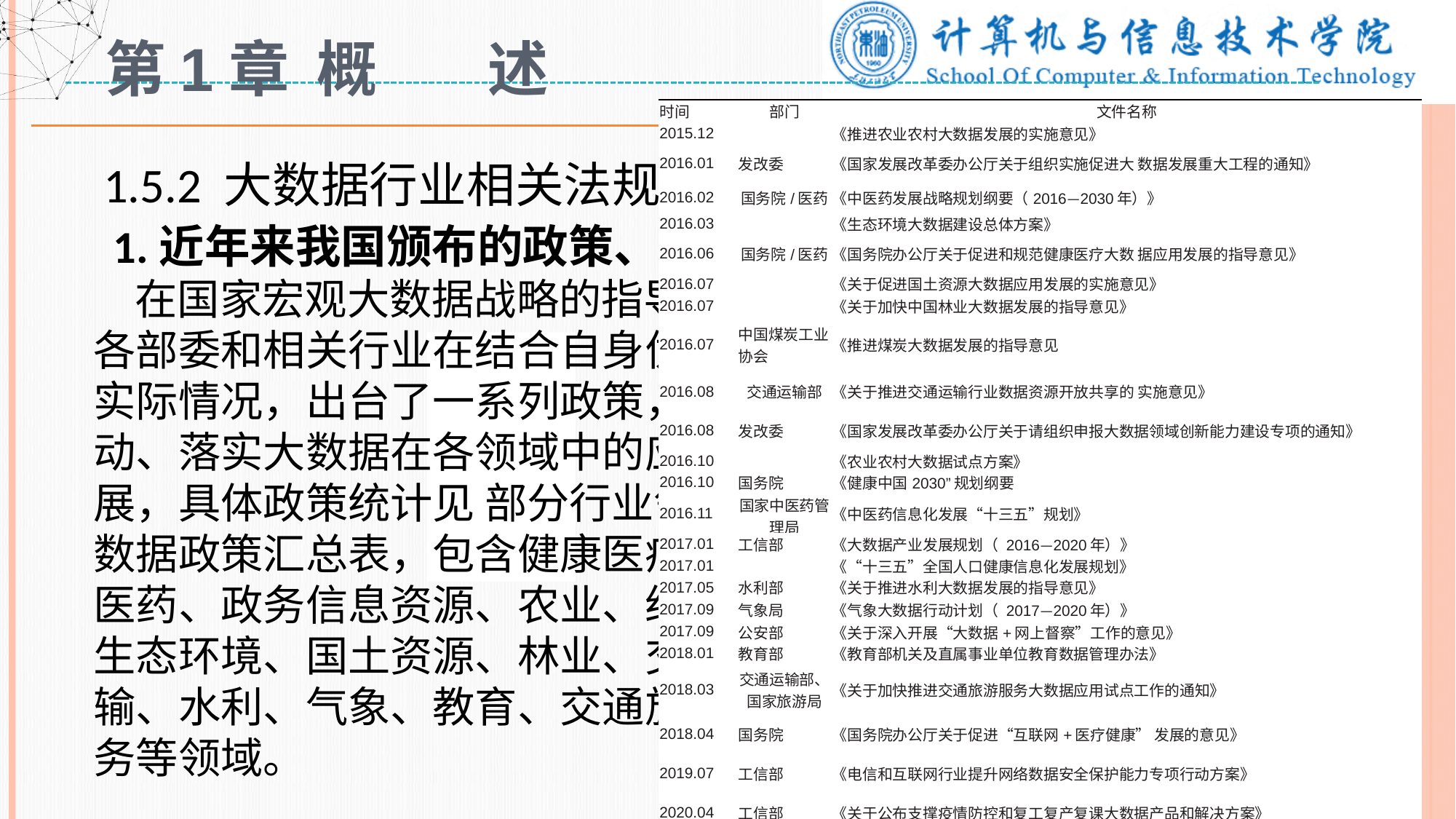

# 第1章  概        述
| 时间 | 部门 | 文件名称 |
| --- | --- | --- |
| 2015.12 |  | 《推进农业农村大数据发展的实施意见》 |
| 2016.01 | 发改委 | 《国家发展改革委办公厅关于组织实施促进大 数据发展重大工程的通知》 |
| 2016.02 | 国务院/医药 | 《中医药发展战略规划纲要（2016—2030年）》 |
| 2016.03 |  | 《生态环境大数据建设总体方案》 |
| 2016.06 | 国务院/医药 | 《国务院办公厅关于促进和规范健康医疗大数 据应用发展的指导意见》 |
| 2016.07 |  | 《关于促进国土资源大数据应用发展的实施意见》 |
| 2016.07 |  | 《关于加快中国林业大数据发展的指导意见》 |
| 2016.07 | 中国煤炭工业协会 | 《推进煤炭大数据发展的指导意见 |
| 2016.08 | 交通运输部 | 《关于推进交通运输行业数据资源开放共享的 实施意见》 |
| 2016.08 | 发改委 | 《国家发展改革委办公厅关于请组织申报大数据领域创新能力建设专项的通知》 |
| 2016.10 |  | 《农业农村大数据试点方案》 |
| 2016.10 | 国务院 | 《健康中国2030”规划纲要 |
| 2016.11 | 国家中医药管理局 | 《中医药信息化发展“十三五”规划》 |
| 2017.01 | 工信部 | 《大数据产业发展规划（ 2016—2020年）》 |
| 2017.01 |  | 《“十三五”全国人口健康信息化发展规划》 |
| 2017.05 | 水利部 | 《关于推进水利大数据发展的指导意见》 |
| 2017.09 | 气象局 | 《气象大数据行动计划（ 2017—2020年）》 |
| 2017.09 | 公安部 | 《关于深入开展“大数据+网上督察”工作的意见》 |
| 2018.01 | 教育部 | 《教育部机关及直属事业单位教育数据管理办法》 |
| 2018.03 | 交通运输部、国家旅游局 | 《关于加快推进交通旅游服务大数据应用试点工作的通知》 |
| 2018.04 | 国务院 | 《国务院办公厅关于促进“互联网+医疗健康” 发展的意见》 |
| 2019.07 | 工信部 | 《电信和互联网行业提升网络数据安全保护能力专项行动方案》 |
| 2020.04 | 工信部 | 《关于公布支撑疫情防控和复工复产复课大数据产品和解决方案》 |
| 2020.05 | 工信部 | 《关于工业大数据发展的指导意见》 |
 1.5.2 大数据行业相关法规
  1.近年来我国颁布的政策、法规
    在国家宏观大数据战略的指导下，各部委和相关行业在结合自身优势及实际情况，出台了一系列政策，来推动、落实大数据在各领域中的应用发展，具体政策统计见 部分行业领域大数据政策汇总表，包含健康医疗及中医药、政务信息资源、农业、经济、生态环境、国土资源、林业、交通运输、水利、气象、教育、交通旅游服务等领域。